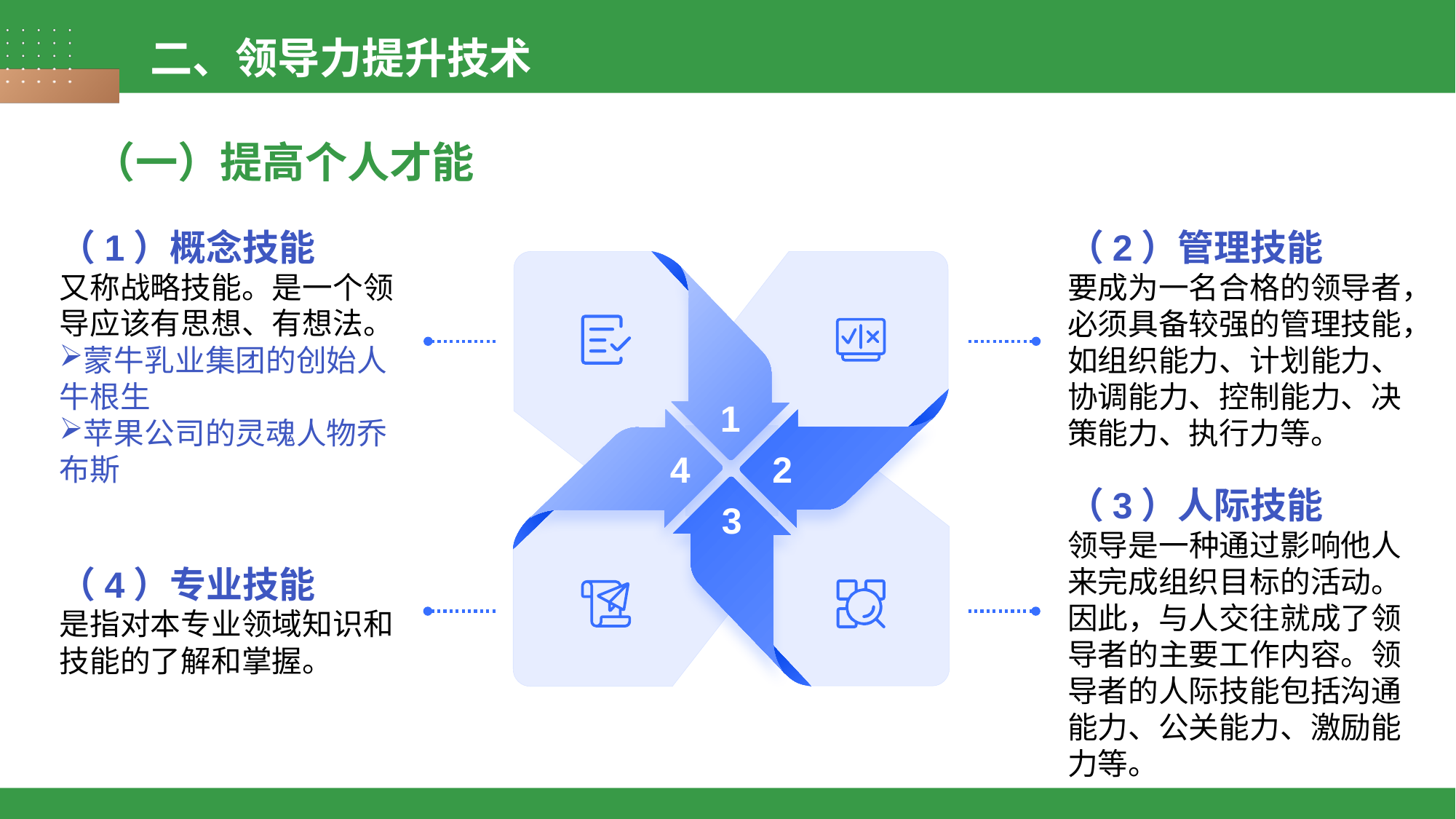

二、领导力提升技术
（一）提高个人才能
（1）概念技能
又称战略技能。是一个领导应该有思想、有想法。
蒙牛乳业集团的创始人牛根生
苹果公司的灵魂人物乔布斯
（2）管理技能
要成为一名合格的领导者，必须具备较强的管理技能，如组织能力、计划能力、协调能力、控制能力、决策能力、执行力等。

1

4
2

3

（3）人际技能
领导是一种通过影响他人来完成组织目标的活动。因此，与人交往就成了领导者的主要工作内容。领导者的人际技能包括沟通能力、公关能力、激励能力等。

（4）专业技能
是指对本专业领域知识和技能的了解和掌握。